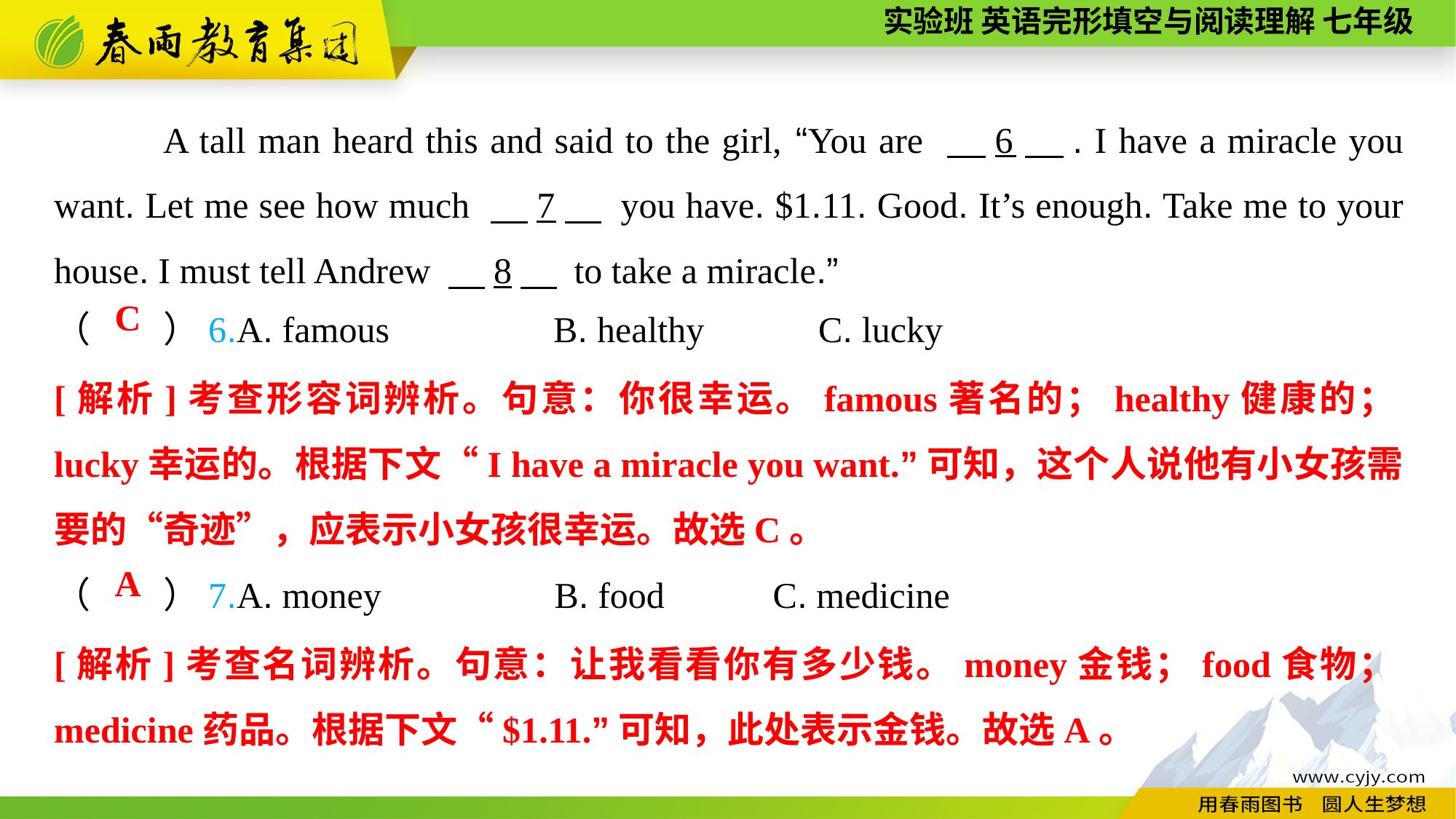

A tall man heard this and said to the girl, “You are 　6　. I have a miracle you want. Let me see how much 　7　 you have. $1.11. Good. It’s enough. Take me to your house. I must tell Andrew 　8　 to take a miracle.”
（　　）6.A. famous                  B. healthy		C. lucky
C
[解析]考查形容词辨析。句意：你很幸运。famous著名的；healthy健康的；lucky幸运的。根据下文“I have a miracle you want.”可知，这个人说他有小女孩需要的“奇迹”，应表示小女孩很幸运。故选C。
（　　）7.A. money                   B. food	       C. medicine
A
[解析]考查名词辨析。句意：让我看看你有多少钱。money金钱；food食物；medicine药品。根据下文“$1.11.”可知，此处表示金钱。故选A。